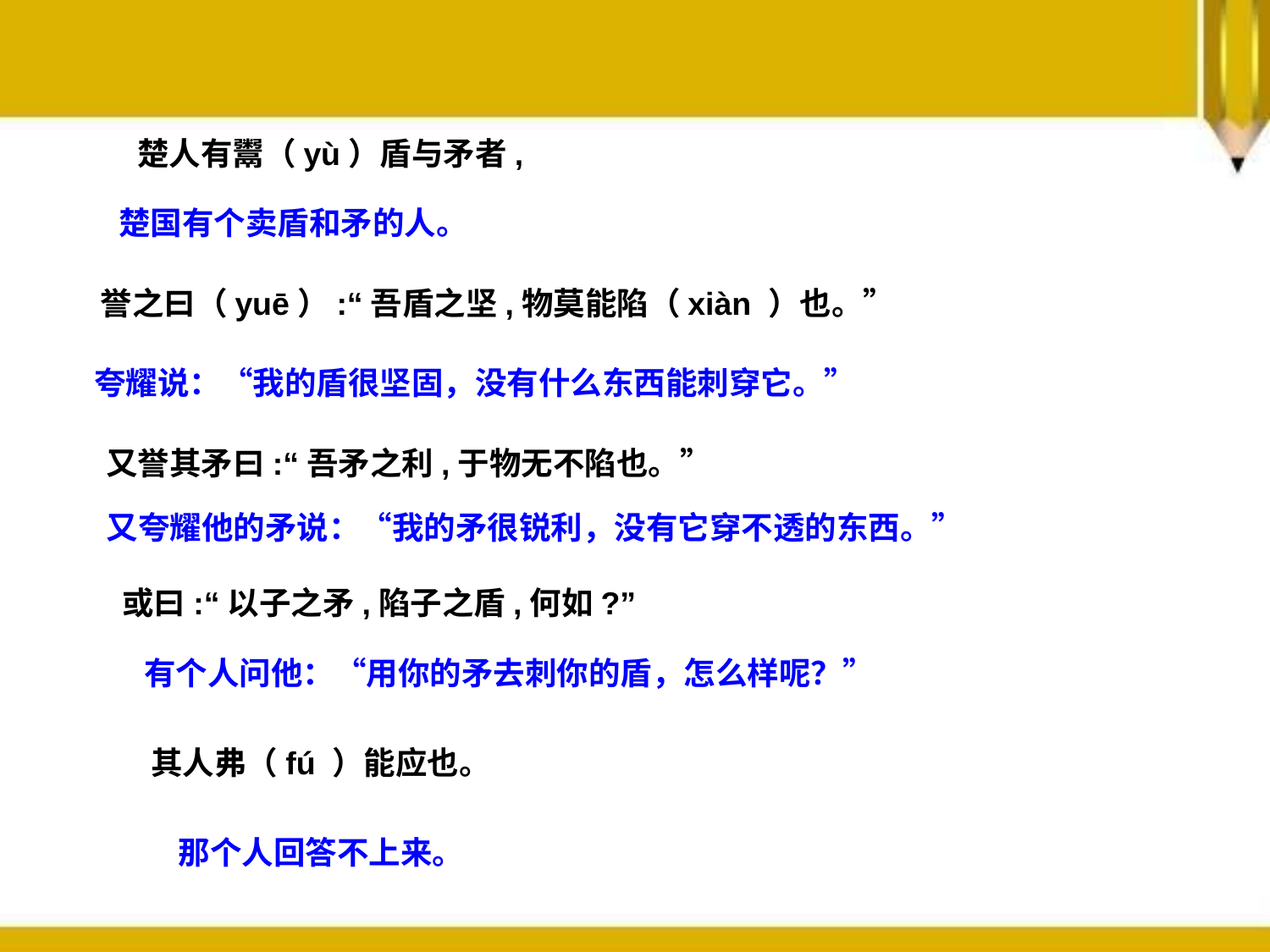

楚人有鬻（yù）盾与矛者,
楚国有个卖盾和矛的人。
誉之曰（yuē）:“吾盾之坚,物莫能陷（xiàn ）也。”
夸耀说：“我的盾很坚固，没有什么东西能刺穿它。”
又誉其矛曰:“吾矛之利,于物无不陷也。”
又夸耀他的矛说：“我的矛很锐利，没有它穿不透的东西。”
或曰:“以子之矛,陷子之盾,何如?”
有个人问他：“用你的矛去刺你的盾，怎么样呢？”
其人弗（fú ）能应也。
那个人回答不上来。